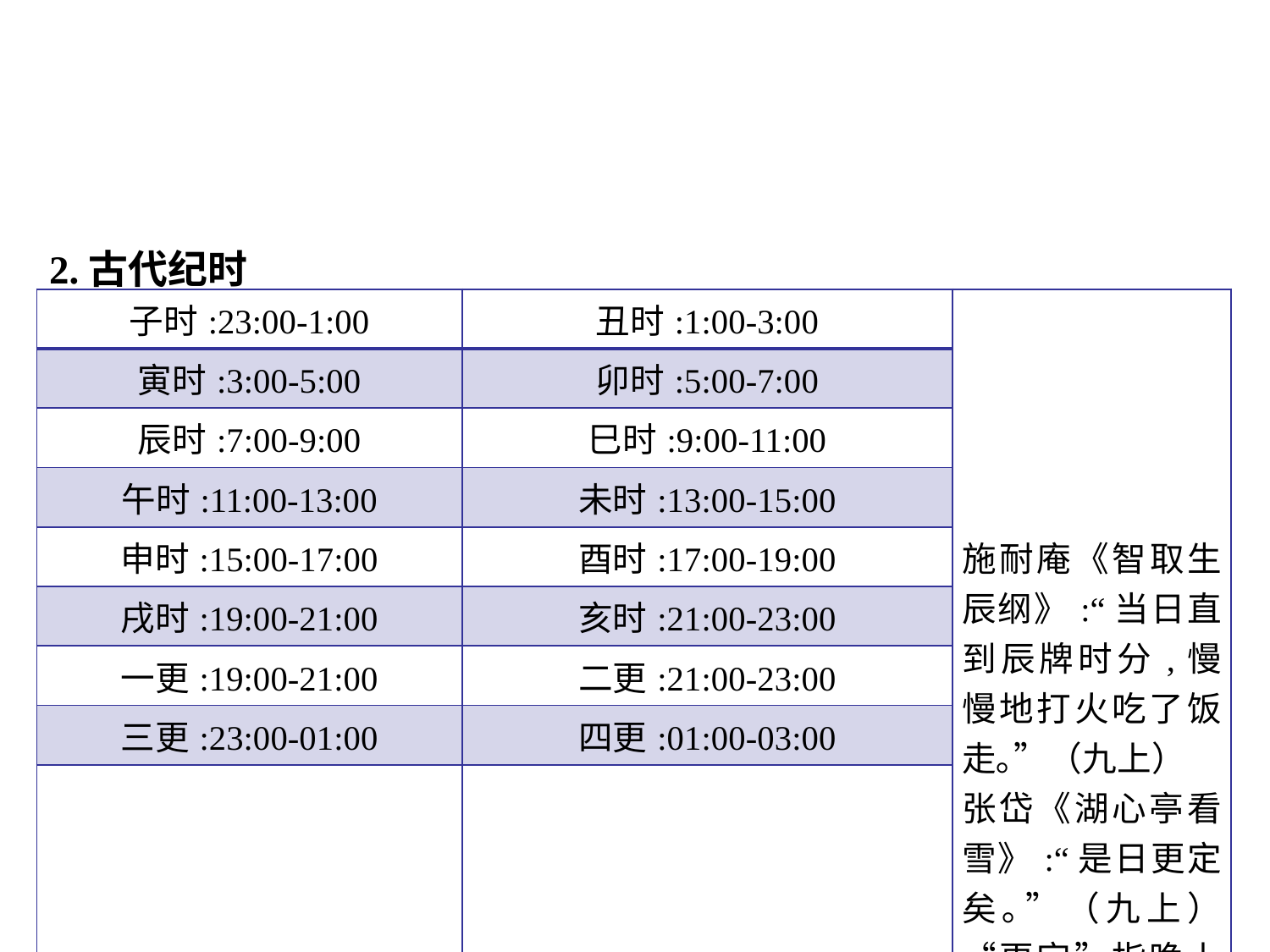

2.古代纪时
| 子时:23:00-1:00 | 丑时:1:00-3:00 | 施耐庵《智取生辰纲》:“当日直到辰牌时分,慢慢地打火吃了饭走｡”（九上） 张岱《湖心亭看雪》:“是日更定矣｡”（九上）“更定”指晚上八时左右｡ |
| --- | --- | --- |
| 寅时:3:00-5:00 | 卯时:5:00-7:00 |  |
| 辰时:7:00-9:00 | 巳时:9:00-11:00 |  |
| 午时:11:00-13:00 | 未时:13:00-15:00 |  |
| 申时:15:00-17:00 | 酉时:17:00-19:00 |  |
| 戌时:19:00-21:00 | 亥时:21:00-23:00 |  |
| 一更:19:00-21:00 | 二更:21:00-23:00 |  |
| 三更:23:00-01:00 | 四更:01:00-03:00 |  |
| 五更:03:00-05:00 | 注:“更”在古汉语中读“jīng”｡ |  |